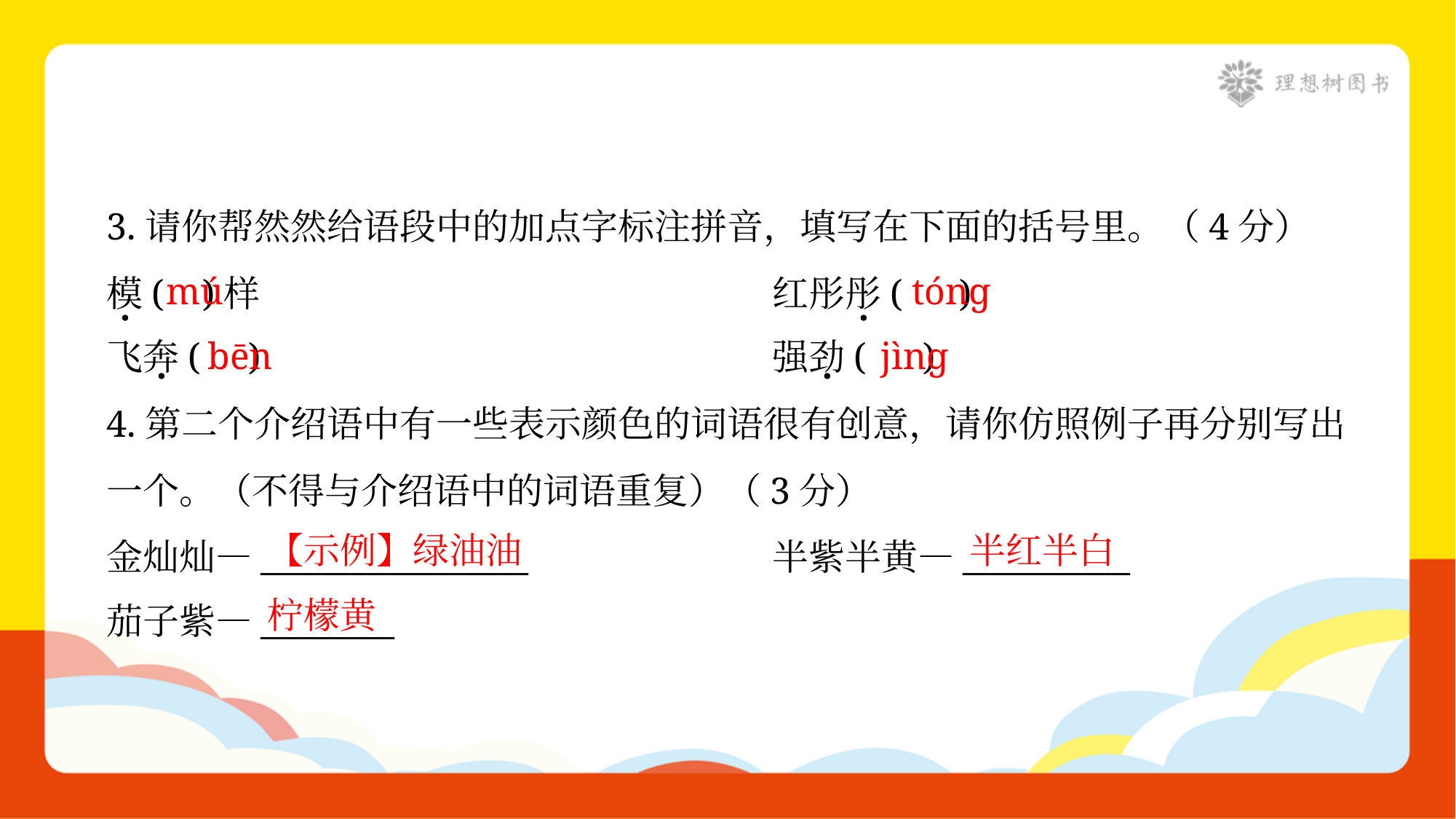

3.请你帮然然给语段中的加点字标注拼音，填写在下面的括号里。（4分）
模(    )样	红彤彤(      )
飞奔(     )	强劲(      )
mú
tónɡ
bēn
jìnɡ

4.第二个介绍语中有一些表示颜色的词语很有创意，请你仿照例子再分别写出
一个。（不得与介绍语中的词语重复）（3分）
金灿灿—________________	半紫半黄—__________
茄子紫—________
【示例】绿油油
半红半白
柠檬黄